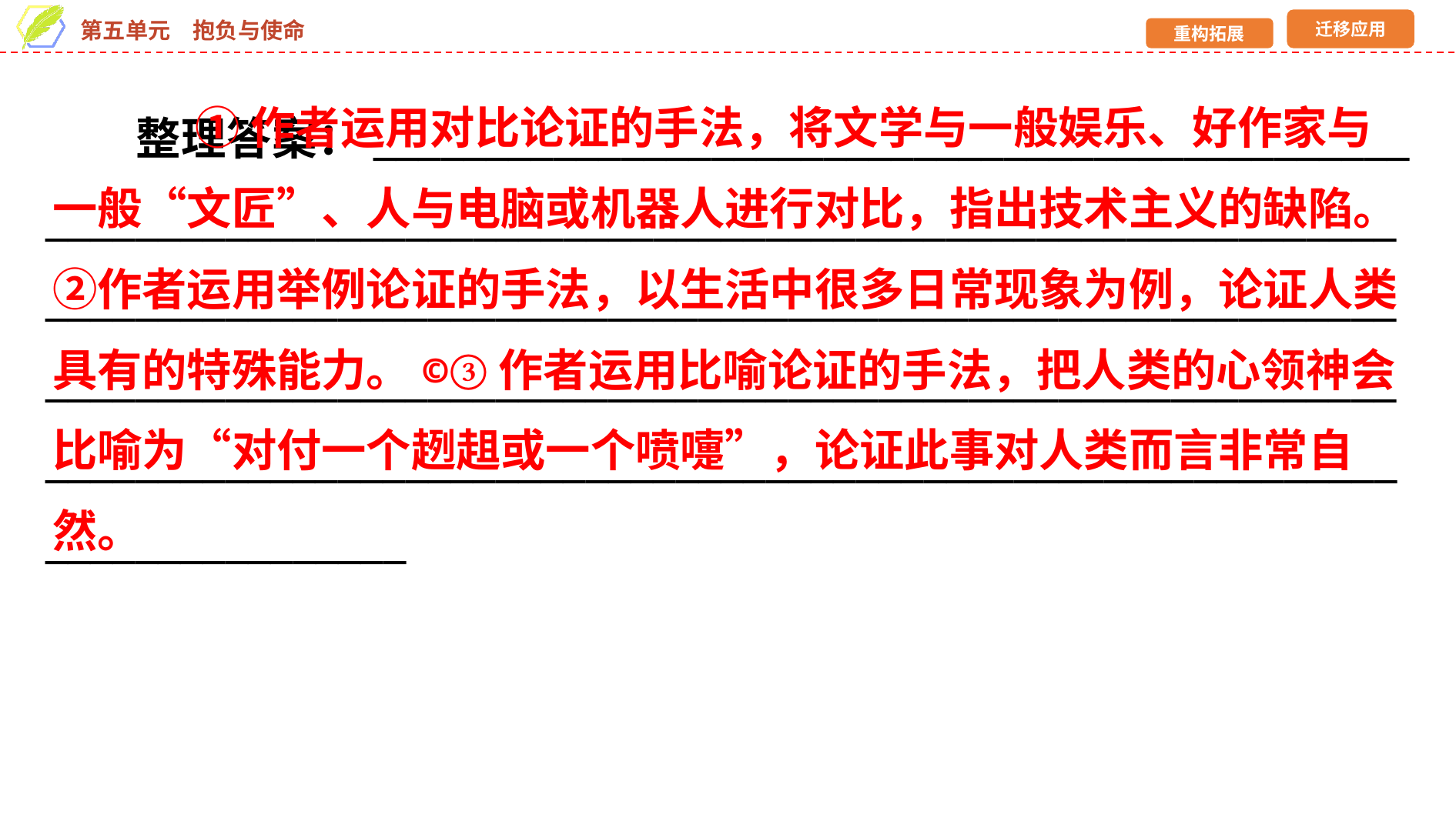

①作者运用对比论证的手法，将文学与一般娱乐、好作家与一般“文匠”、人与电脑或机器人进行对比，指出技术主义的缺陷。②作者运用举例论证的手法，以生活中很多日常现象为例，论证人类具有的特殊能力。©③作者运用比喻论证的手法，把人类的心领神会比喻为“对付一个趔趄或一个喷嚏”，论证此事对人类而言非常自然。
整理答案：______________________________________________ ________________________________________________________________________________________________________________________________________________________________________________________________________________________________________________________________